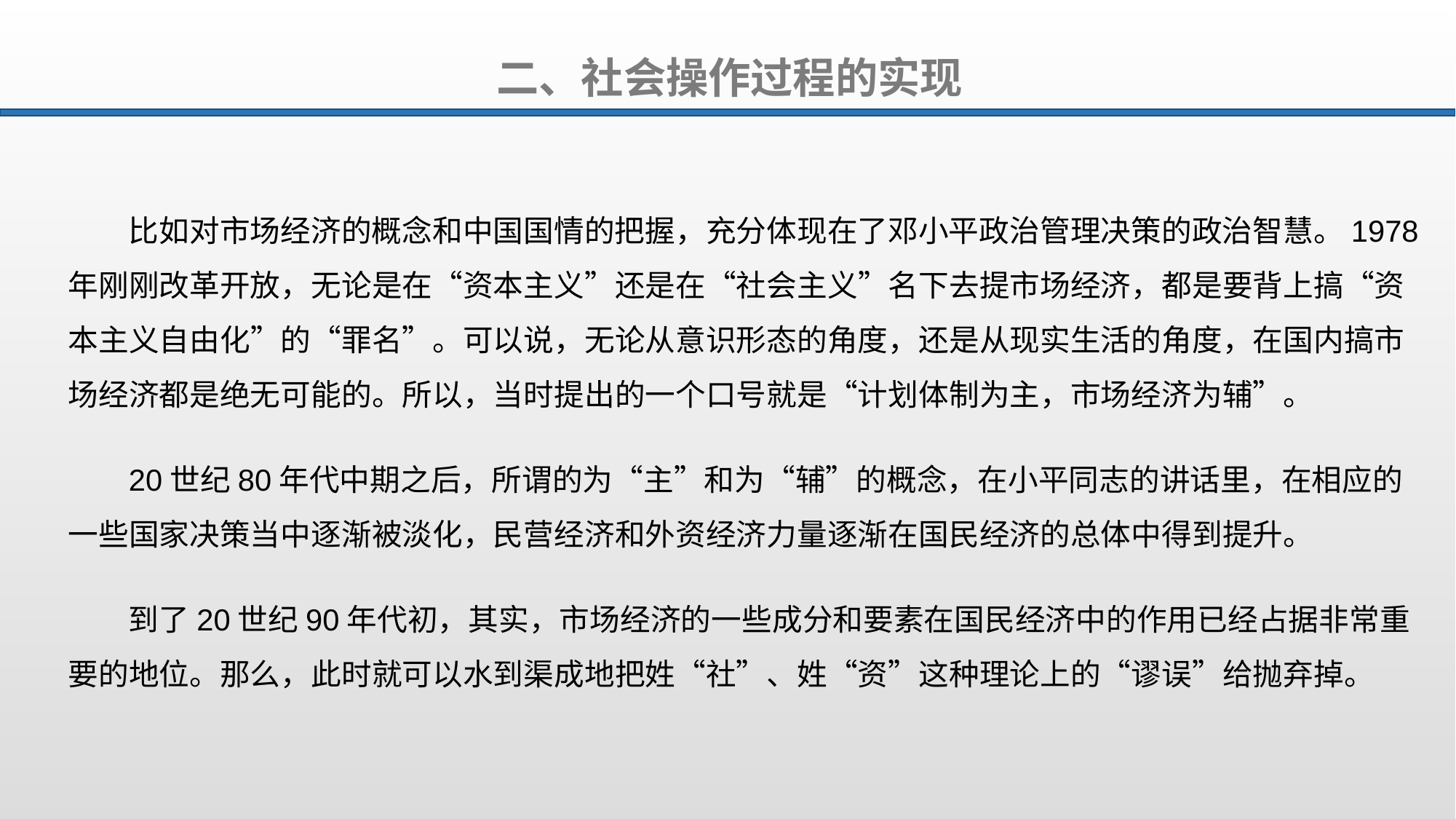

二、社会操作过程的实现

比如对市场经济的概念和中国国情的把握，充分体现在了邓小平政治管理决策的政治智慧。1978年刚刚改革开放，无论是在“资本主义”还是在“社会主义”名下去提市场经济，都是要背上搞“资本主义自由化”的“罪名”。可以说，无论从意识形态的角度，还是从现实生活的角度，在国内搞市场经济都是绝无可能的。所以，当时提出的一个口号就是“计划体制为主，市场经济为辅”。
20世纪80年代中期之后，所谓的为“主”和为“辅”的概念，在小平同志的讲话里，在相应的一些国家决策当中逐渐被淡化，民营经济和外资经济力量逐渐在国民经济的总体中得到提升。
到了20世纪90年代初，其实，市场经济的一些成分和要素在国民经济中的作用已经占据非常重要的地位。那么，此时就可以水到渠成地把姓“社”、姓“资”这种理论上的“谬误”给抛弃掉。